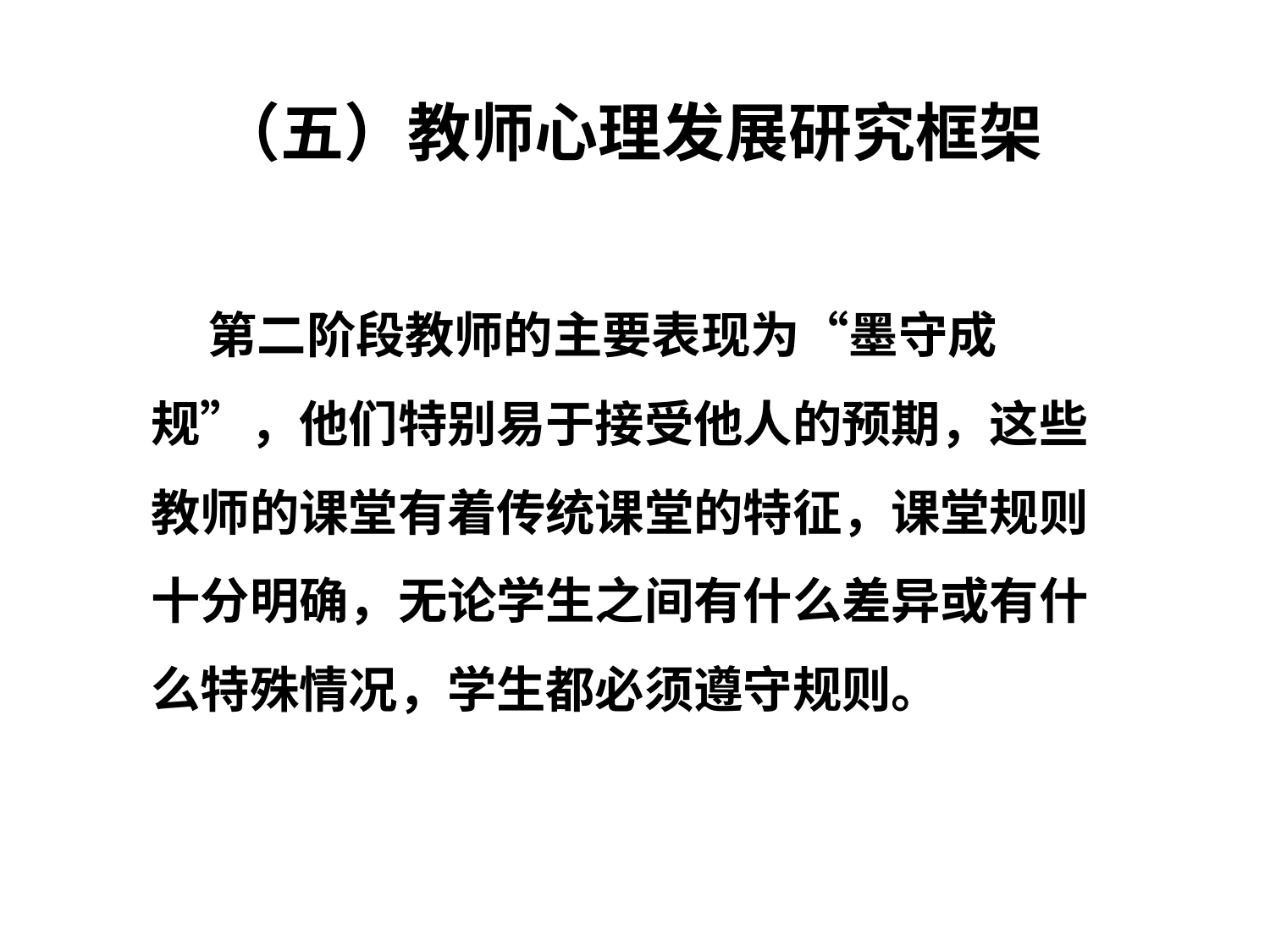

（五）教师心理发展研究框架
    第二阶段教师的主要表现为“墨守成规”，他们特别易于接受他人的预期，这些教师的课堂有着传统课堂的特征，课堂规则十分明确，无论学生之间有什么差异或有什么特殊情况，学生都必须遵守规则。